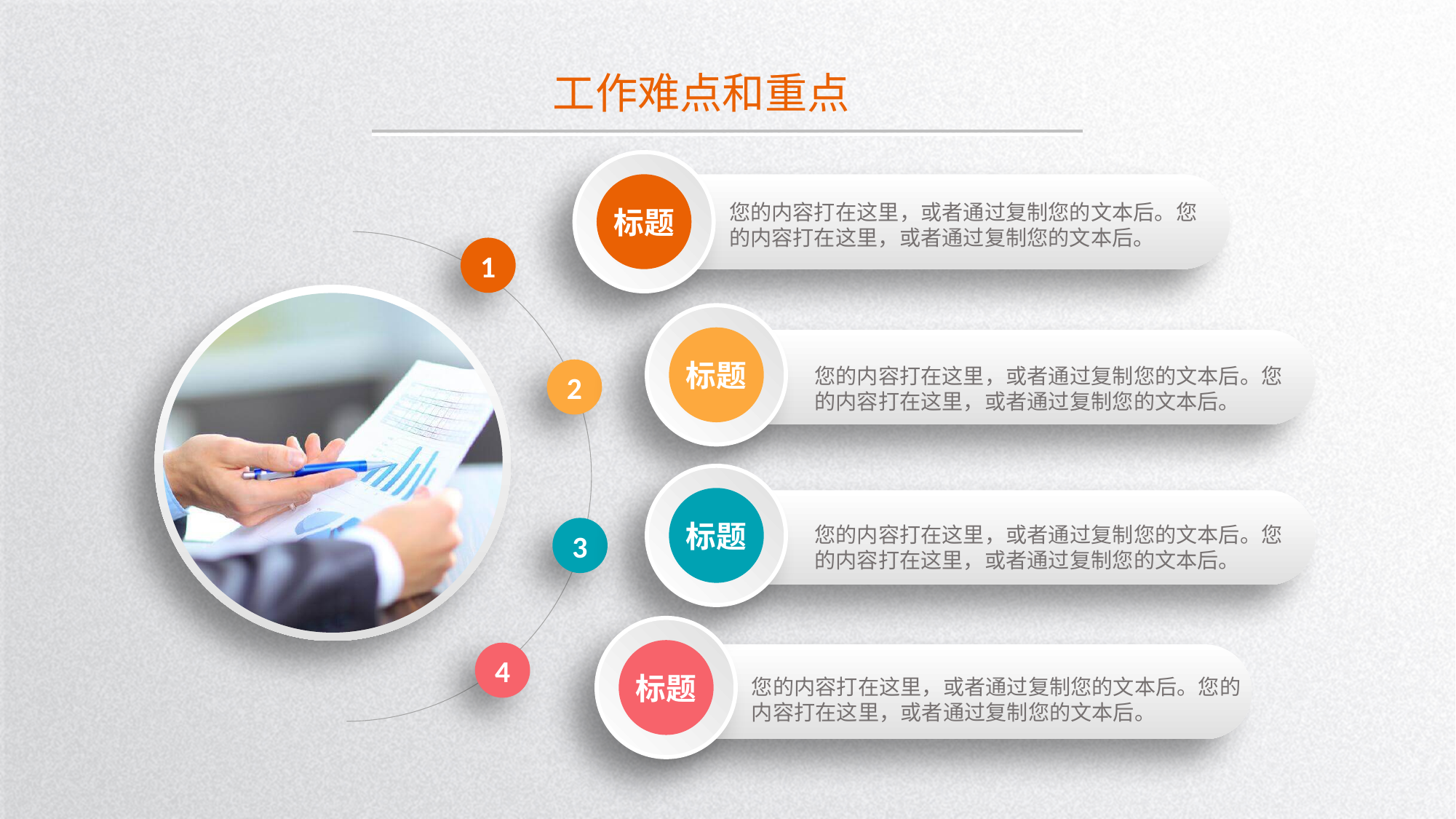

工作难点和重点

标题

您的内容打在这里，或者通过复制您的文本后。您的内容打在这里，或者通过复制您的文本后。

1

标题

您的内容打在这里，或者通过复制您的文本后。您的内容打在这里，或者通过复制您的文本后。

2

标题

您的内容打在这里，或者通过复制您的文本后。您的内容打在这里，或者通过复制您的文本后。
3

标题
4

您的内容打在这里，或者通过复制您的文本后。您的内容打在这里，或者通过复制您的文本后。